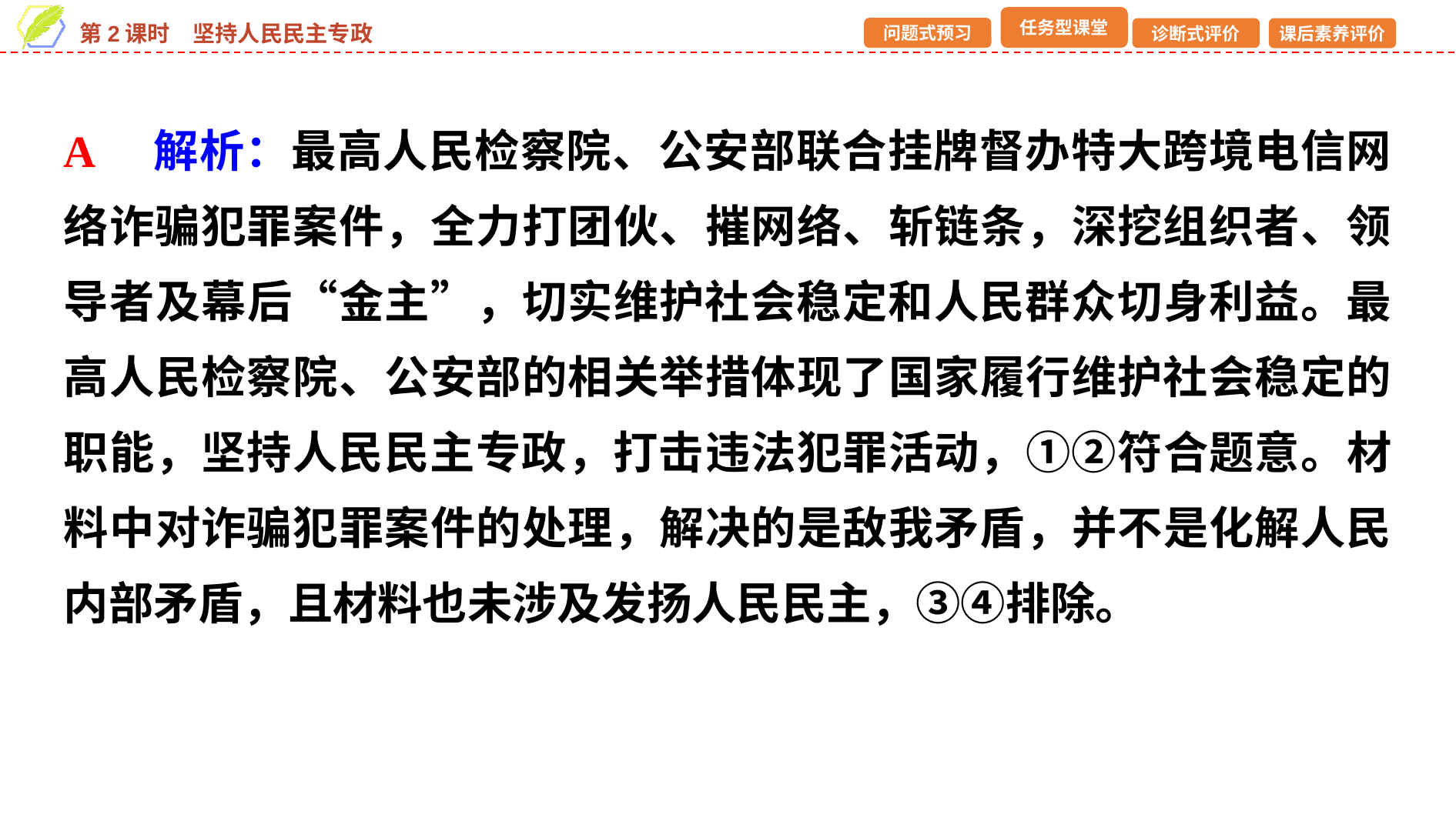

A　解析：最高人民检察院、公安部联合挂牌督办特大跨境电信网络诈骗犯罪案件，全力打团伙、摧网络、斩链条，深挖组织者、领导者及幕后“金主”，切实维护社会稳定和人民群众切身利益。最高人民检察院、公安部的相关举措体现了国家履行维护社会稳定的职能，坚持人民民主专政，打击违法犯罪活动，①②符合题意。材料中对诈骗犯罪案件的处理，解决的是敌我矛盾，并不是化解人民内部矛盾，且材料也未涉及发扬人民民主，③④排除。